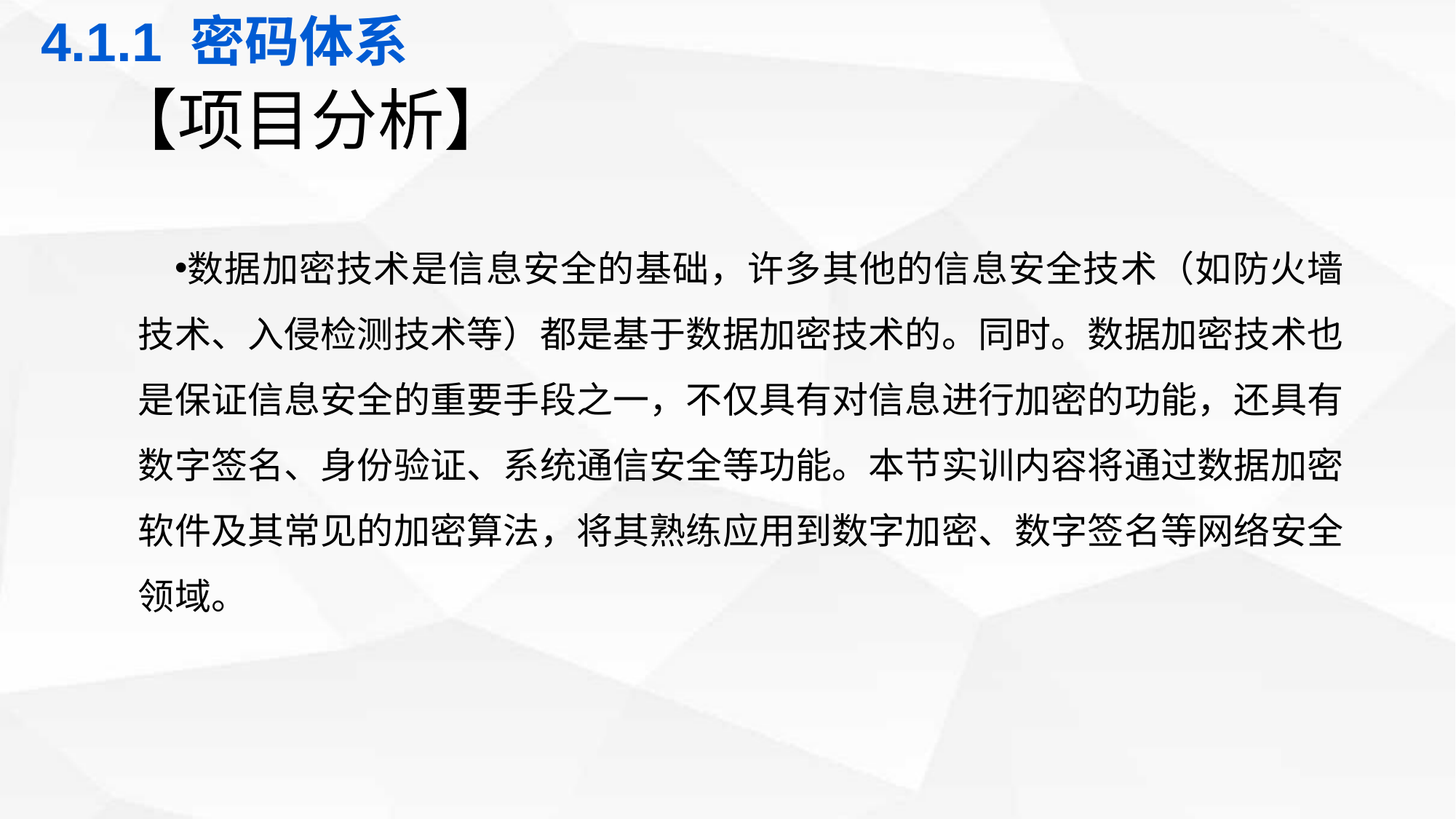

4.1.1 密码体系
# 【项目分析】
数据加密技术是信息安全的基础，许多其他的信息安全技术（如防火墙技术、入侵检测技术等）都是基于数据加密技术的。同时。数据加密技术也是保证信息安全的重要手段之一，不仅具有对信息进行加密的功能，还具有数字签名、身份验证、系统通信安全等功能。本节实训内容将通过数据加密软件及其常见的加密算法，将其熟练应用到数字加密、数字签名等网络安全领域。